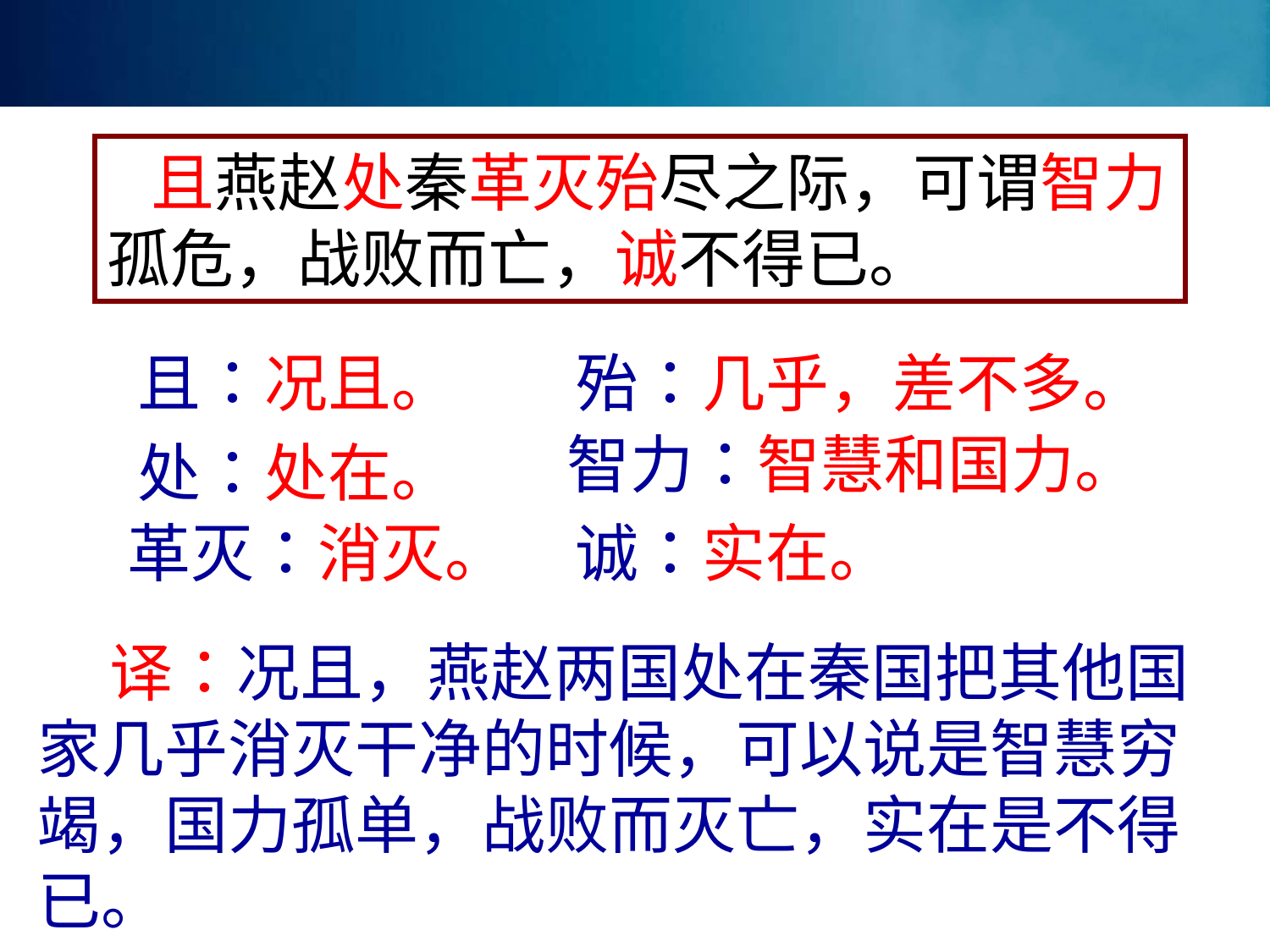

且燕赵处秦革灭殆尽之际，可谓智力孤危，战败而亡，诚不得已。
且：况且。
殆：几乎，差不多。
智力：智慧和国力。
处：处在。
革灭：消灭。
诚：实在。
    译：况且，燕赵两国处在秦国把其他国家几乎消灭干净的时候，可以说是智慧穷竭，国力孤单，战败而灭亡，实在是不得已。